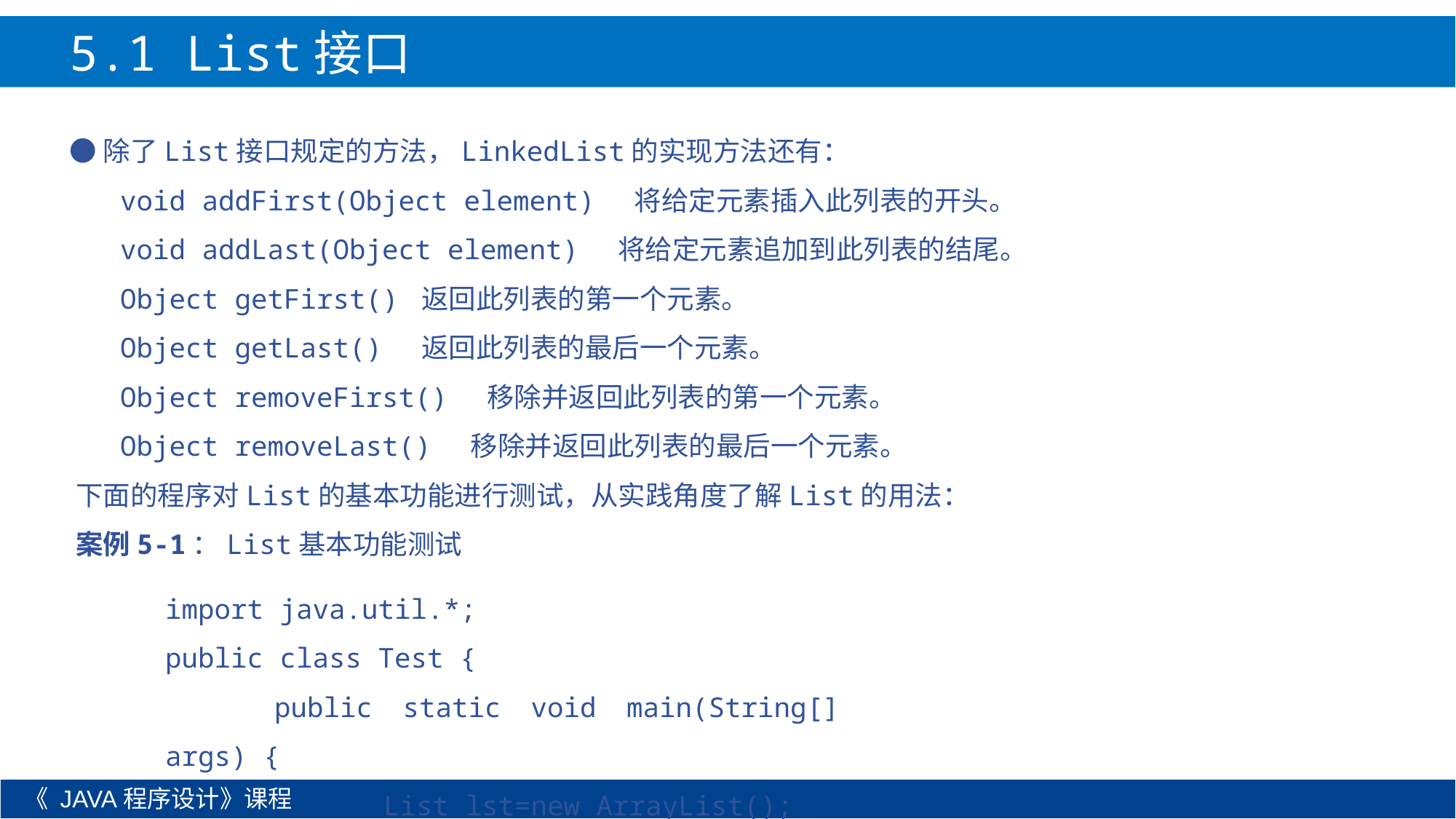

5.1 List接口
     ●除了List接口规定的方法，LinkedList的实现方法还有：
     void addFirst(Object element)  将给定元素插入此列表的开头。
     void addLast(Object element)  将给定元素追加到此列表的结尾。
     Object getFirst() 返回此列表的第一个元素。
     Object getLast()  返回此列表的最后一个元素。
     Object removeFirst()  移除并返回此列表的第一个元素。
     Object removeLast()  移除并返回此列表的最后一个元素。
     下面的程序对List的基本功能进行测试，从实践角度了解List的用法：
     案例5-1：List基本功能测试
import java.util.*;
public class Test {
	public static void main(String[] args) {
		List lst=new ArrayList();
《 JAVA程序设计》课程